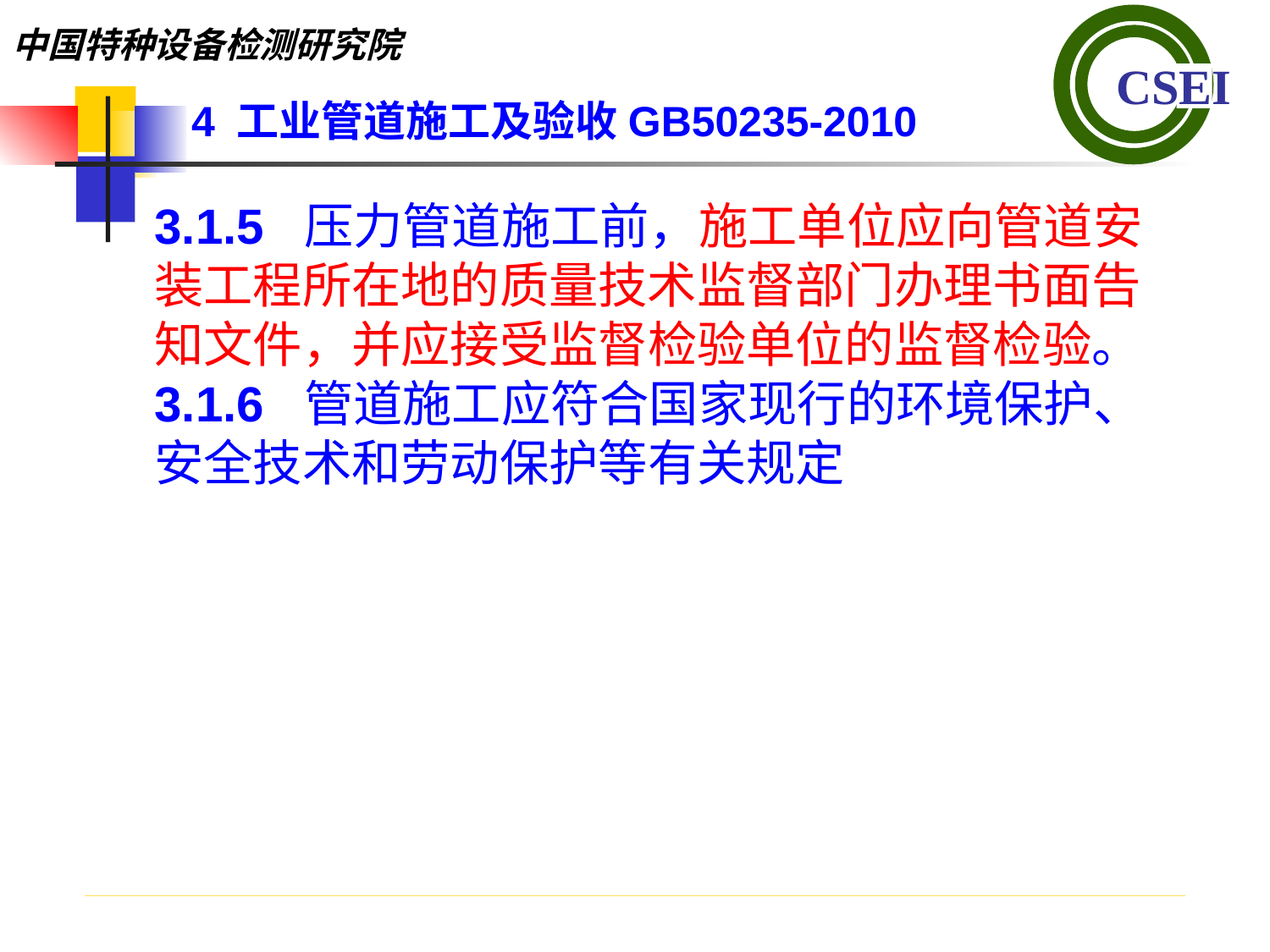

4 工业管道施工及验收GB50235-2010
3.1.5  压力管道施工前，施工单位应向管道安装工程所在地的质量技术监督部门办理书面告知文件，并应接受监督检验单位的监督检验。
3.1.6  管道施工应符合国家现行的环境保护、安全技术和劳动保护等有关规定